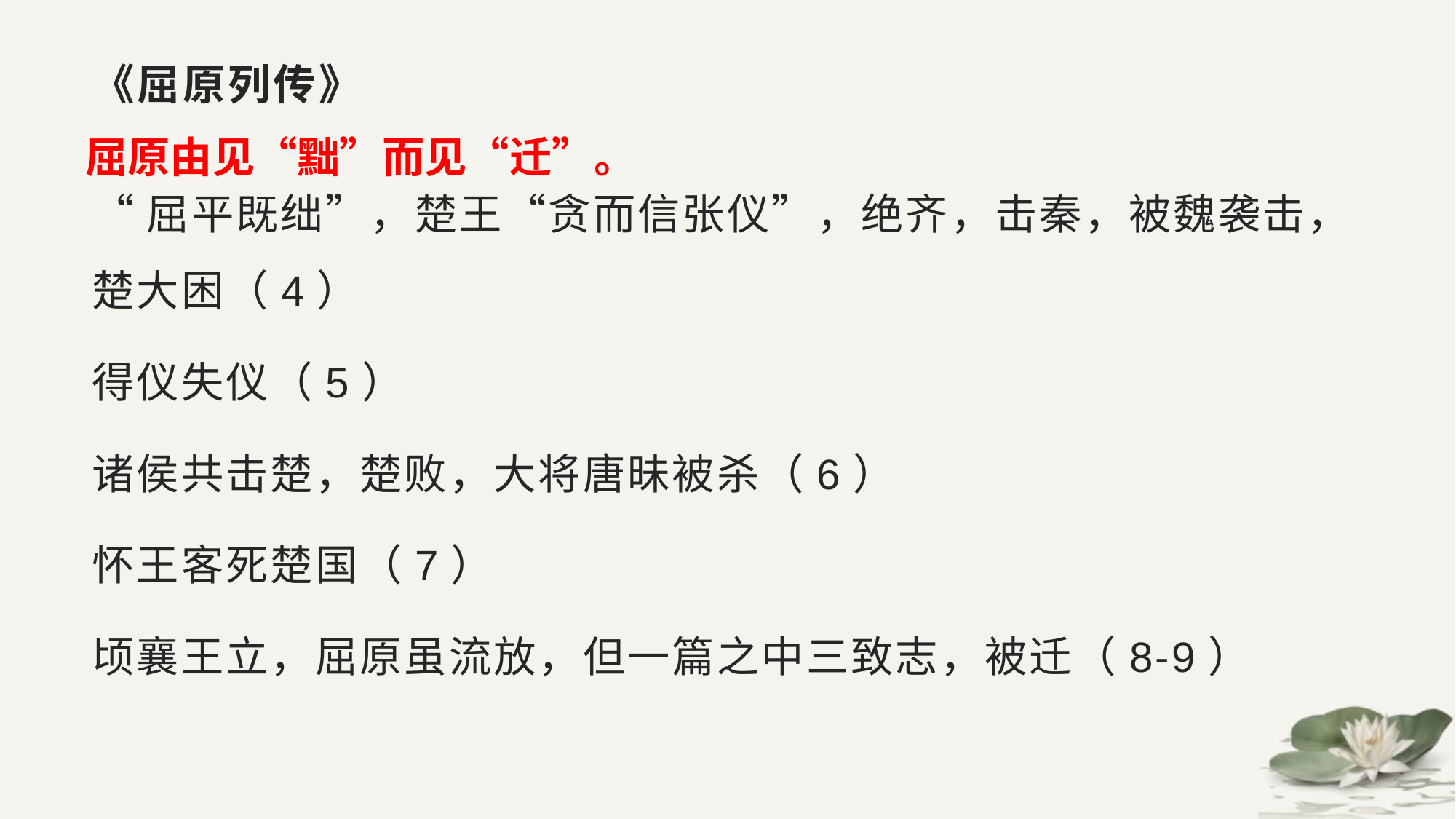

# 《屈原列传》

“屈平既绌”，楚王“贪而信张仪”，绝齐，击秦，被魏袭击，楚大困（4）
得仪失仪（5）
诸侯共击楚，楚败，大将唐昧被杀（6）
怀王客死楚国（7）
顷襄王立，屈原虽流放，但一篇之中三致志，被迁（8-9）

屈原由见“黜”而见“迁”。